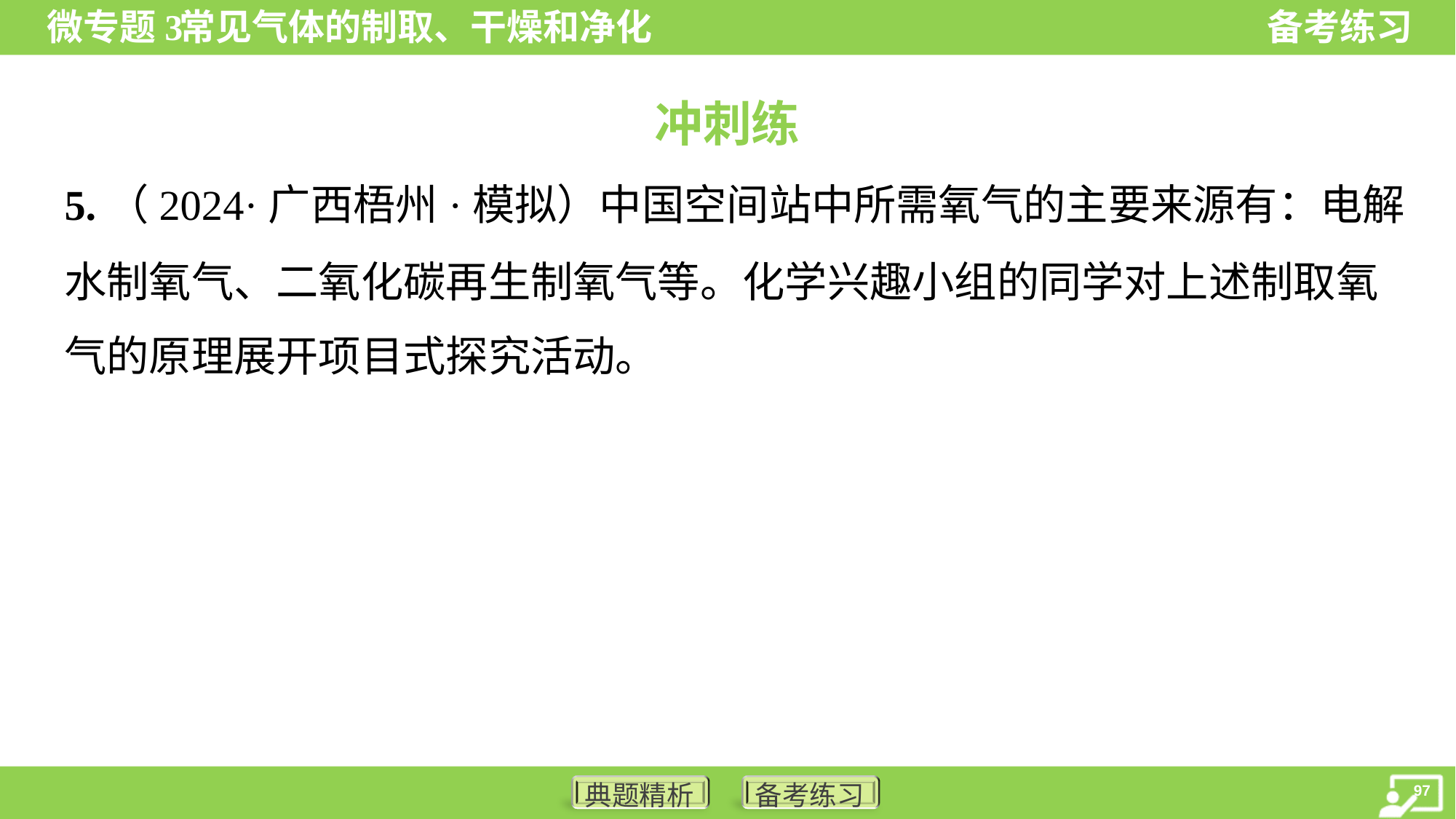

冲刺练
5.（2024·广西梧州·模拟）中国空间站中所需氧气的主要来源有：电解
水制氧气、二氧化碳再生制氧气等。化学兴趣小组的同学对上述制取氧
气的原理展开项目式探究活动。